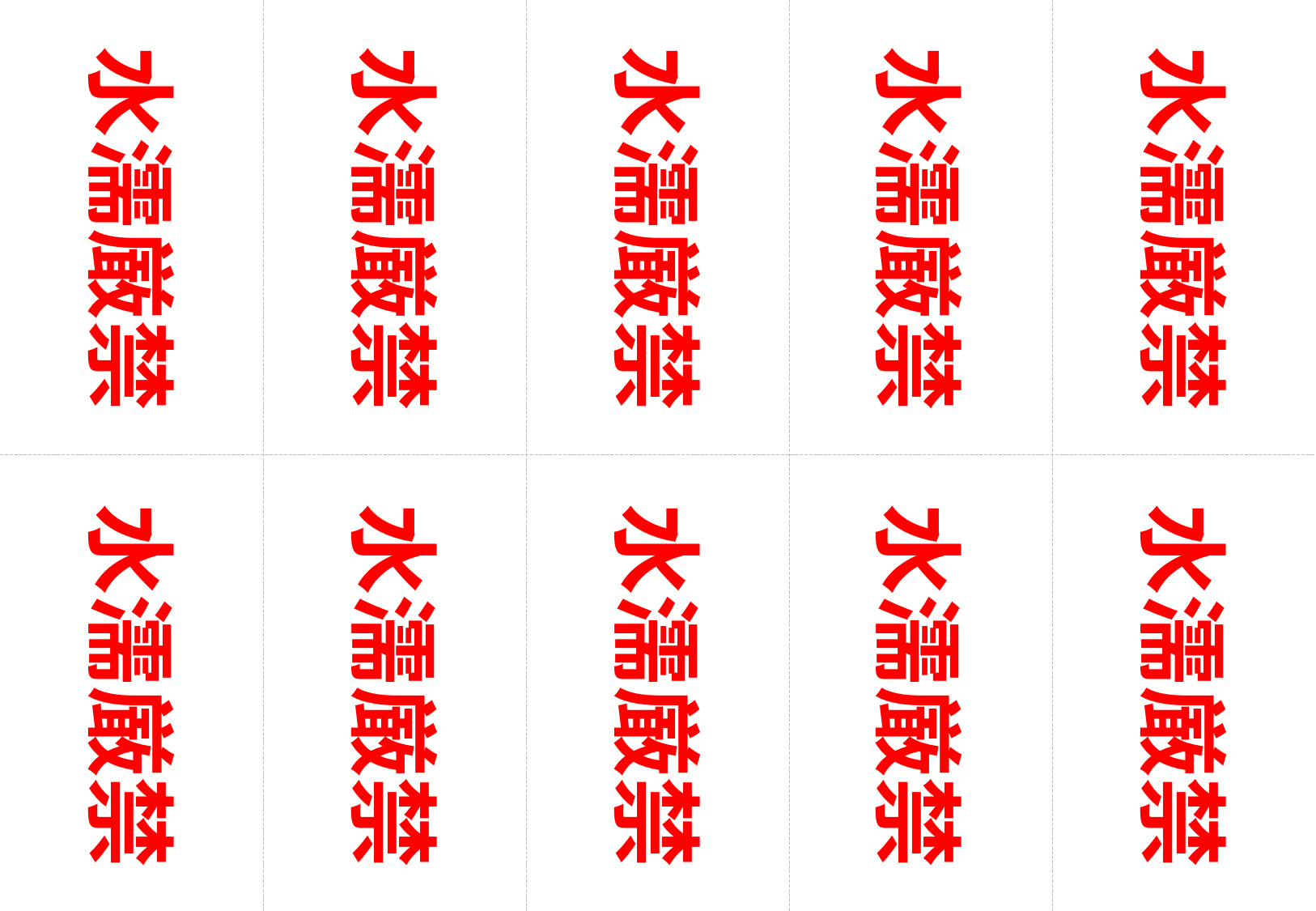

水濡厳禁
水濡厳禁
水濡厳禁
水濡厳禁
水濡厳禁
水濡厳禁
水濡厳禁
水濡厳禁
水濡厳禁
水濡厳禁